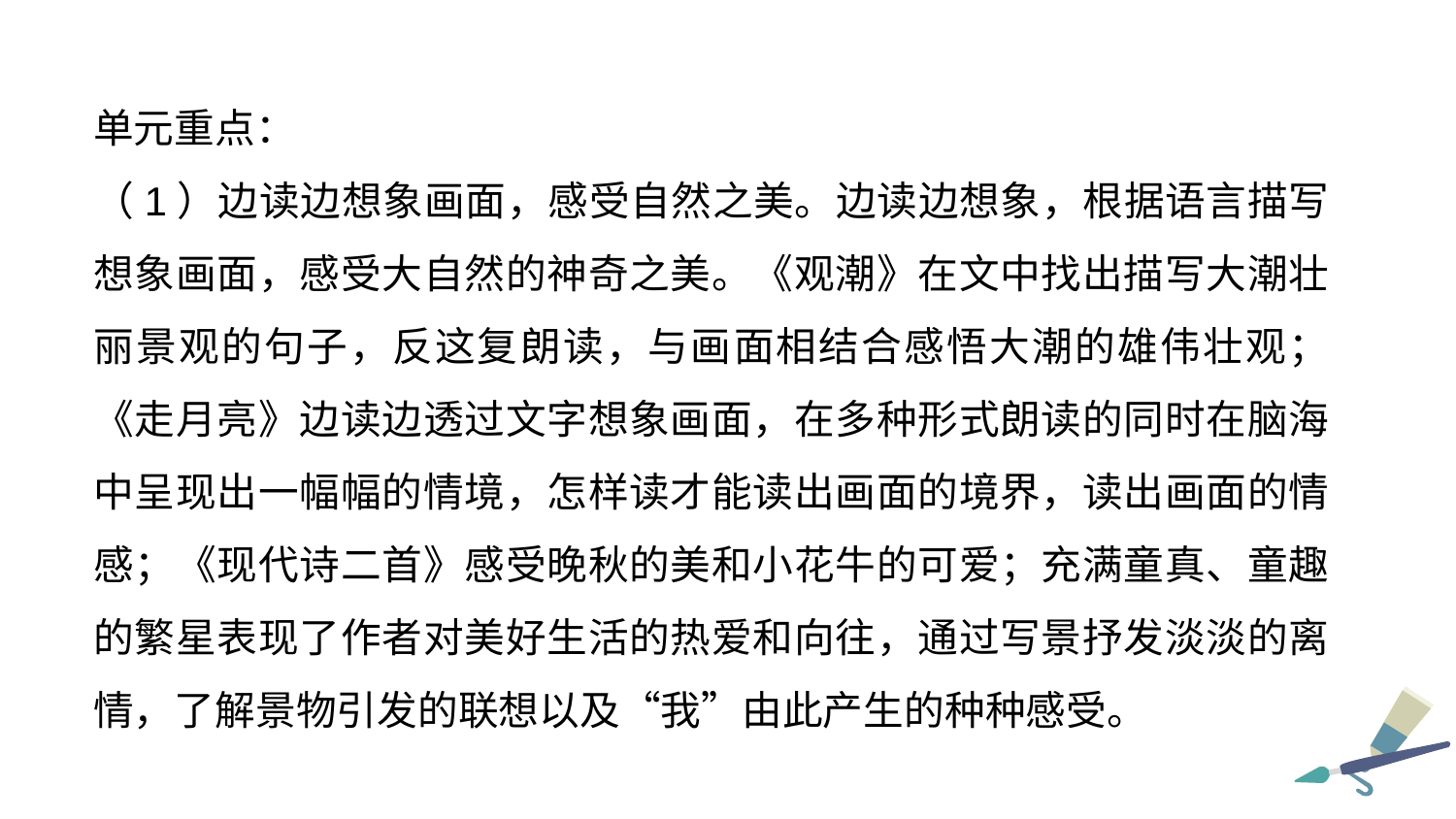

单元重点：
（1）边读边想象画面，感受自然之美。边读边想象，根据语言描写想象画面，感受大自然的神奇之美。《观潮》在文中找出描写大潮壮丽景观的句子，反这复朗读，与画面相结合感悟大潮的雄伟壮观；《走月亮》边读边透过文字想象画面，在多种形式朗读的同时在脑海中呈现出一幅幅的情境，怎样读才能读出画面的境界，读出画面的情感；《现代诗二首》感受晚秋的美和小花牛的可爱；充满童真、童趣的繁星表现了作者对美好生活的热爱和向往，通过写景抒发淡淡的离情，了解景物引发的联想以及“我”由此产生的种种感受。